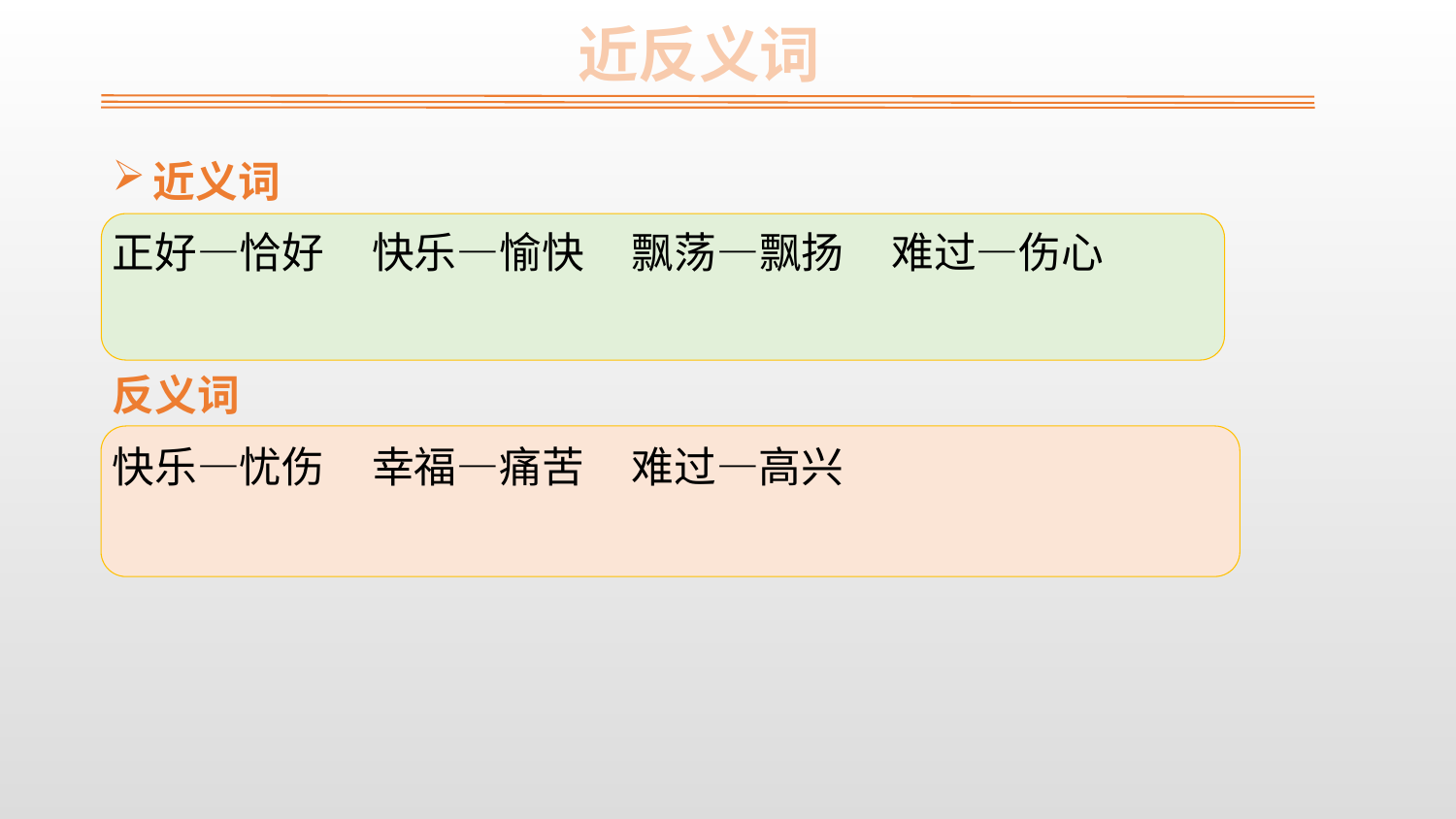

近反义词
近义词
正好—恰好     快乐—愉快     飘荡—飘扬     难过—伤心

反义词
快乐—忧伤     幸福—痛苦     难过—高兴